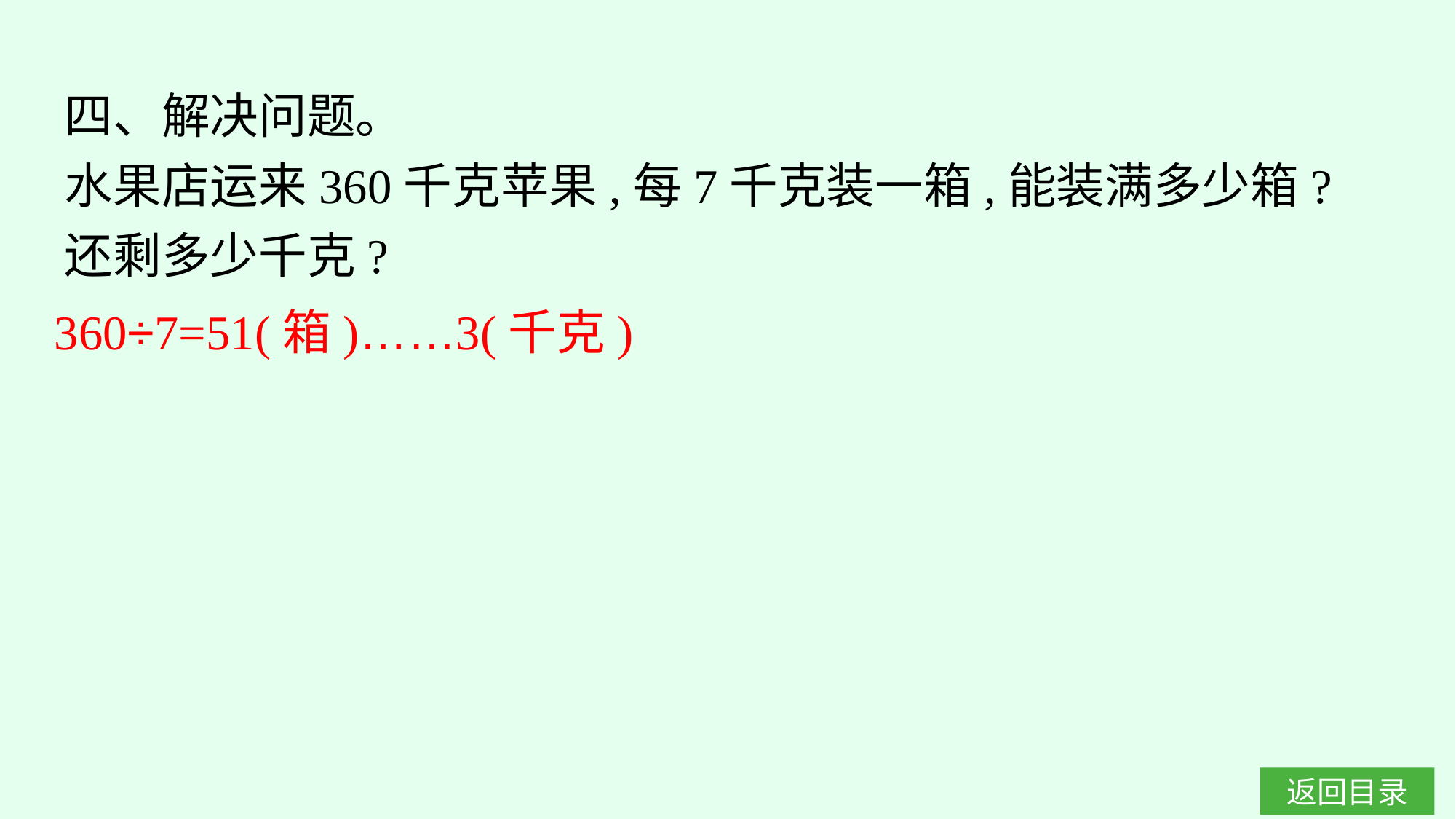

四、解决问题。
水果店运来360千克苹果,每7千克装一箱,能装满多少箱?还剩多少千克?
360÷7=51(箱)……3(千克)